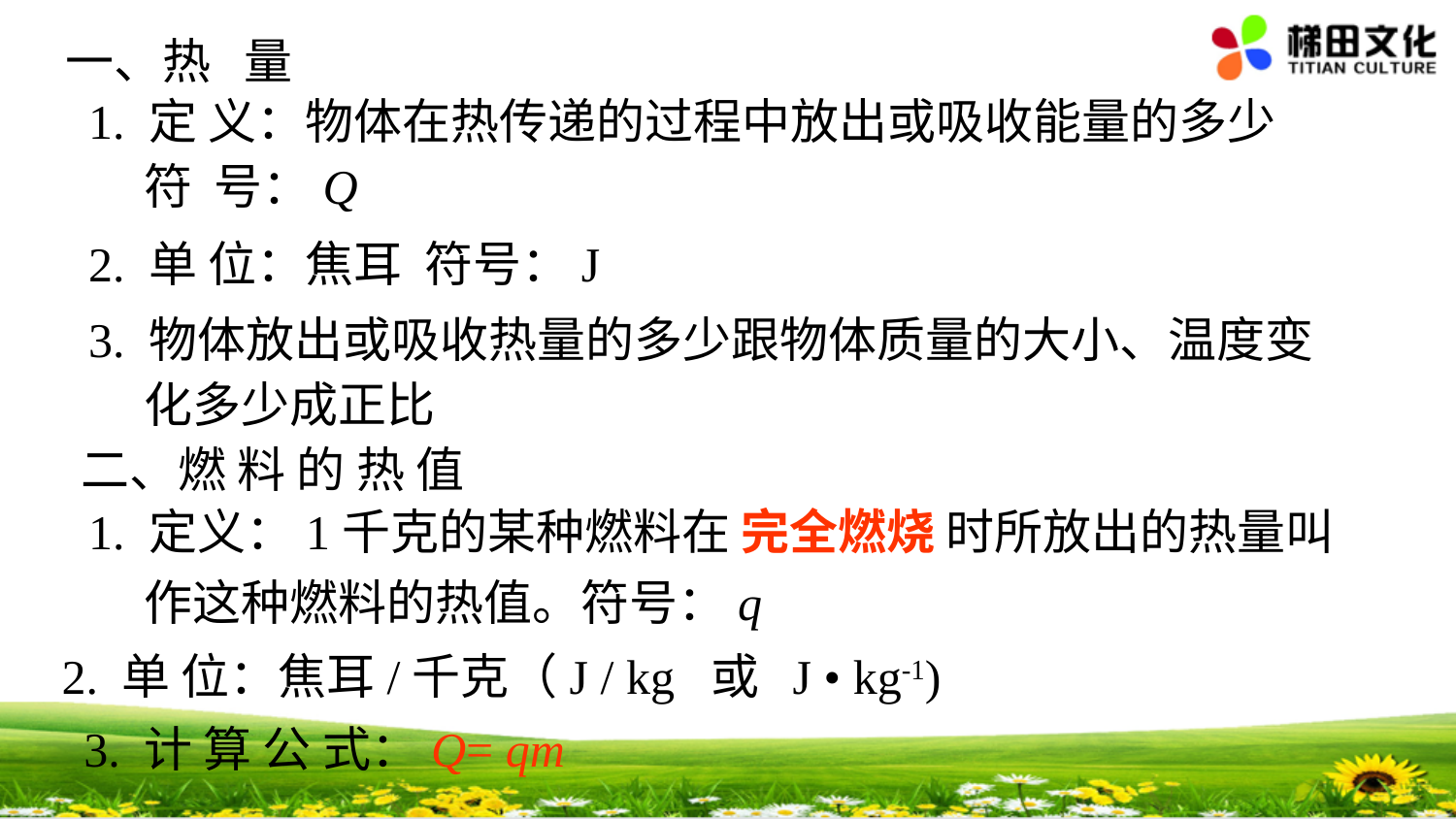

一、热   量
1. 定 义：物体在热传递的过程中放出或吸收能量的多少
    符  号：Q
2. 单 位：焦耳  符号：J
3. 物体放出或吸收热量的多少跟物体质量的大小、温度变
    化多少成正比
二、燃 料 的 热 值
1. 定义：1千克的某种燃料在 完全燃烧 时所放出的热量叫
    作这种燃料的热值。符号：q
2. 单 位：焦耳/千克（J / kg  或  J • kg-1)
3. 计 算 公 式：Q= qm